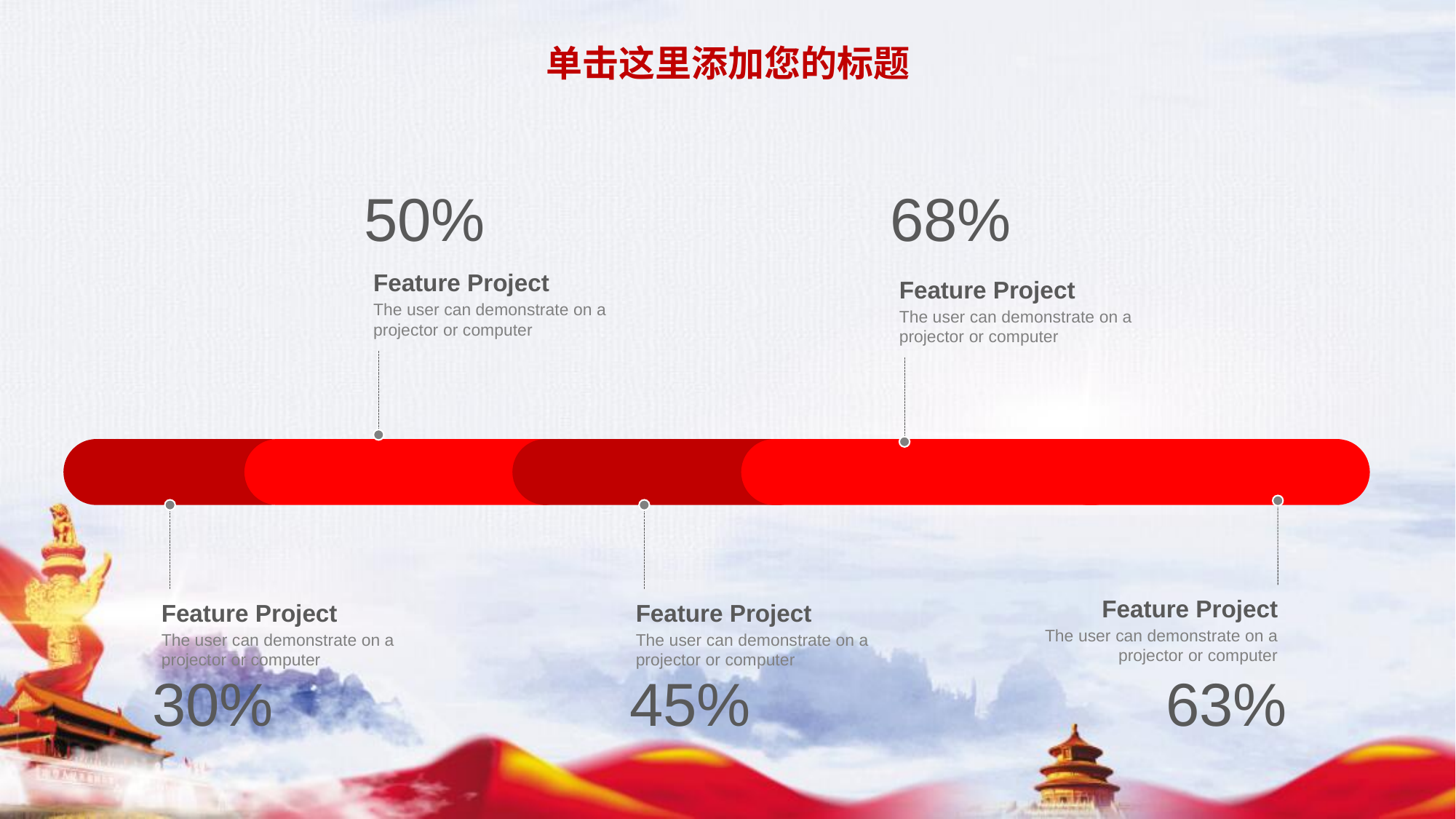

单击这里添加您的标题
50%
68%
Feature Project
Feature Project
The user can demonstrate on a projector or computer
The user can demonstrate on a projector or computer

Feature Project
Feature Project
Feature Project
The user can demonstrate on a projector or computer
The user can demonstrate on a projector or computer
The user can demonstrate on a projector or computer
30%
45%
63%